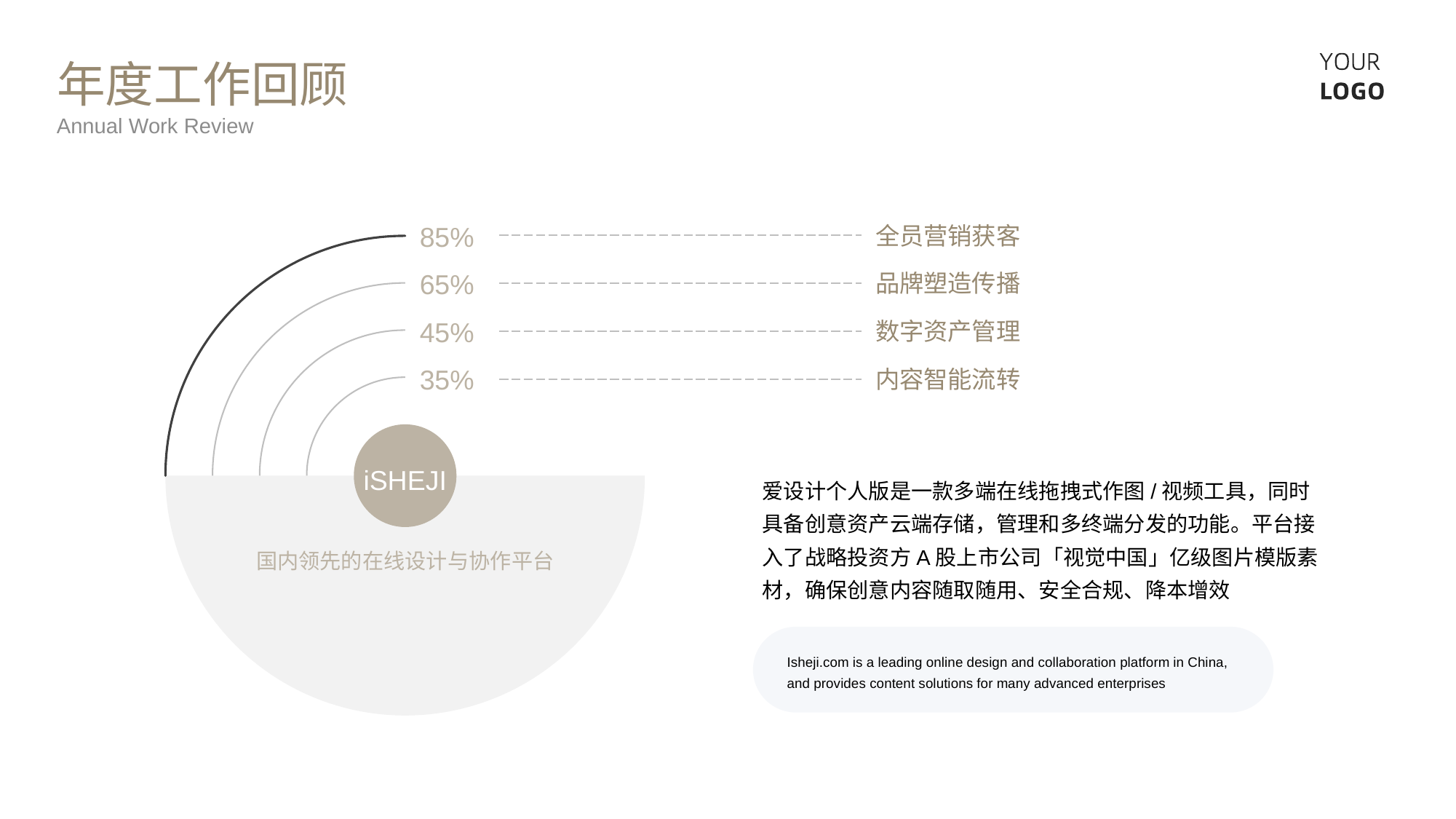

年度工作回顾
Annual Work Review
85%
全员营销获客

65%
品牌塑造传播

45%
数字资产管理

35%
内容智能流转

iSHEJI
爱设计个人版是一款多端在线拖拽式作图/视频工具，同时具备创意资产云端存储，管理和多终端分发的功能。平台接入了战略投资方A股上市公司「视觉中国」亿级图片模版素材，确保创意内容随取随用、安全合规、降本增效
国内领先的在线设计与协作平台
Isheji.com is a leading online design and collaboration platform in China, and provides content solutions for many advanced enterprises